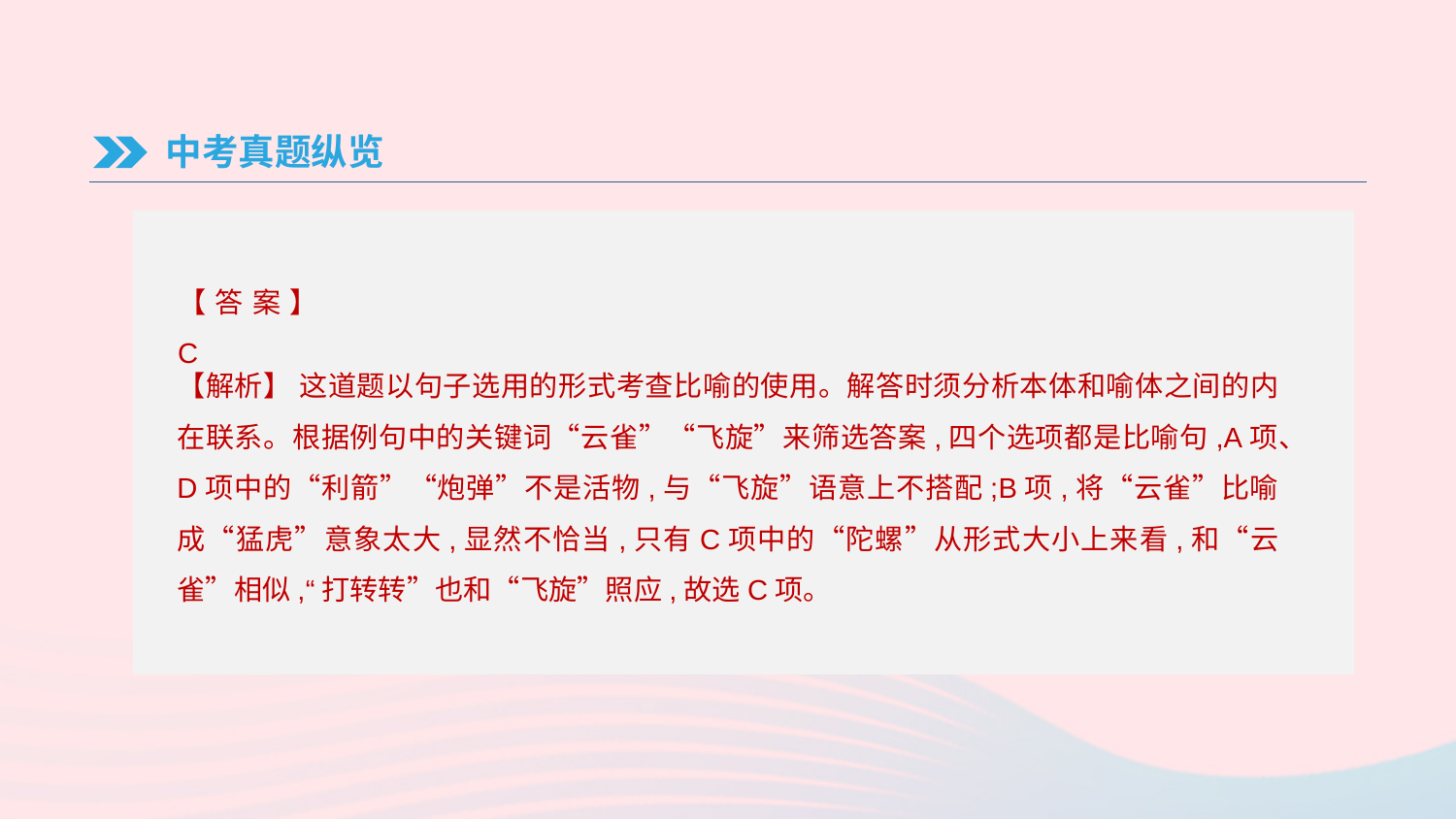

中考真题纵览

【答案】 C
【解析】 这道题以句子选用的形式考查比喻的使用。解答时须分析本体和喻体之间的内在联系。根据例句中的关键词“云雀”“飞旋”来筛选答案,四个选项都是比喻句,A项、D项中的“利箭”“炮弹”不是活物,与“飞旋”语意上不搭配;B项,将“云雀”比喻成“猛虎”意象太大,显然不恰当,只有C项中的“陀螺”从形式大小上来看,和“云雀”相似,“打转转”也和“飞旋”照应,故选C项。